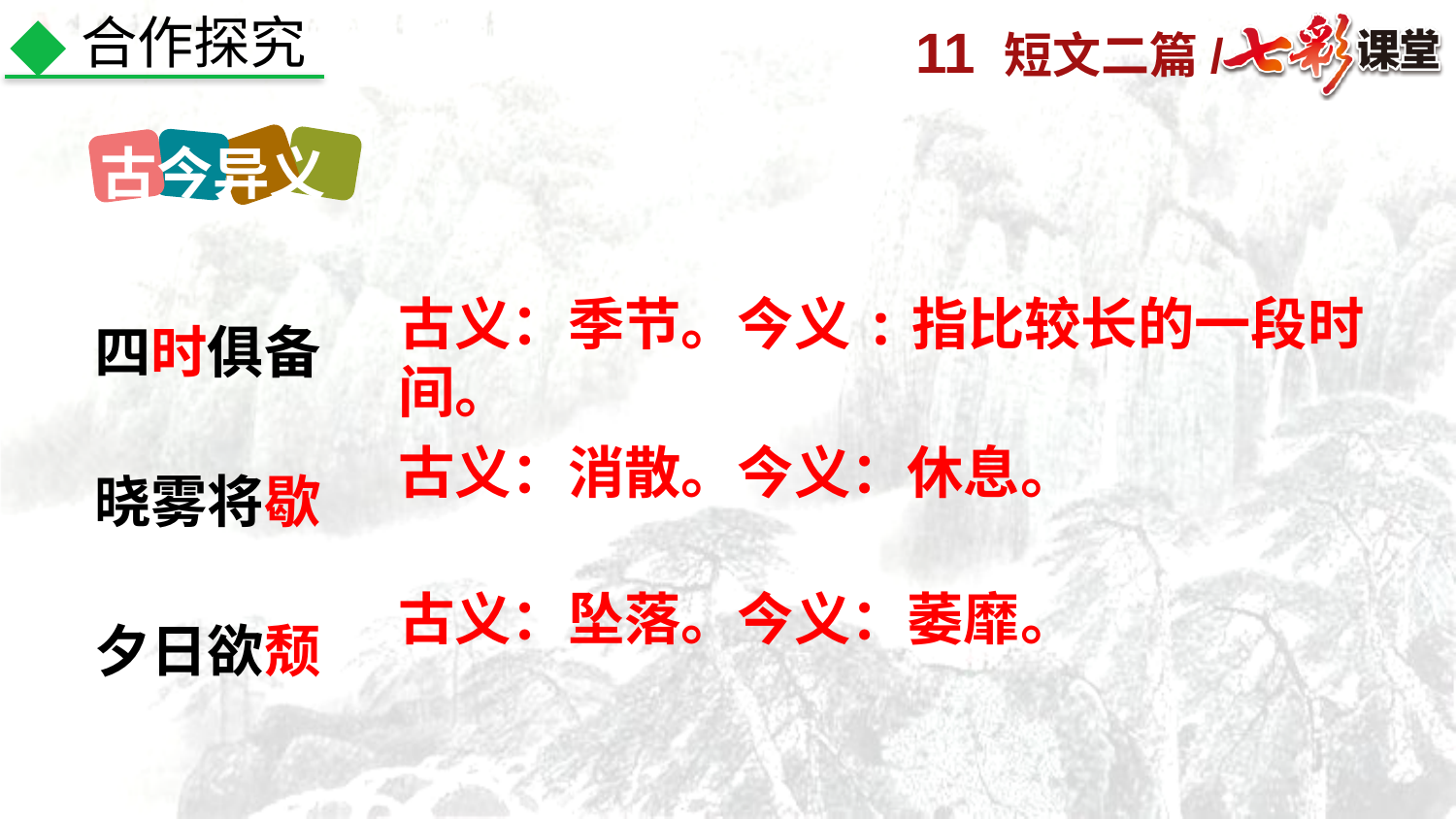

合作探究

古今异义

四时俱备
晓雾将歇
夕日欲颓
古义：季节。今义:指比较长的一段时间。
古义：消散。今义：休息。
古义：坠落。今义：萎靡。